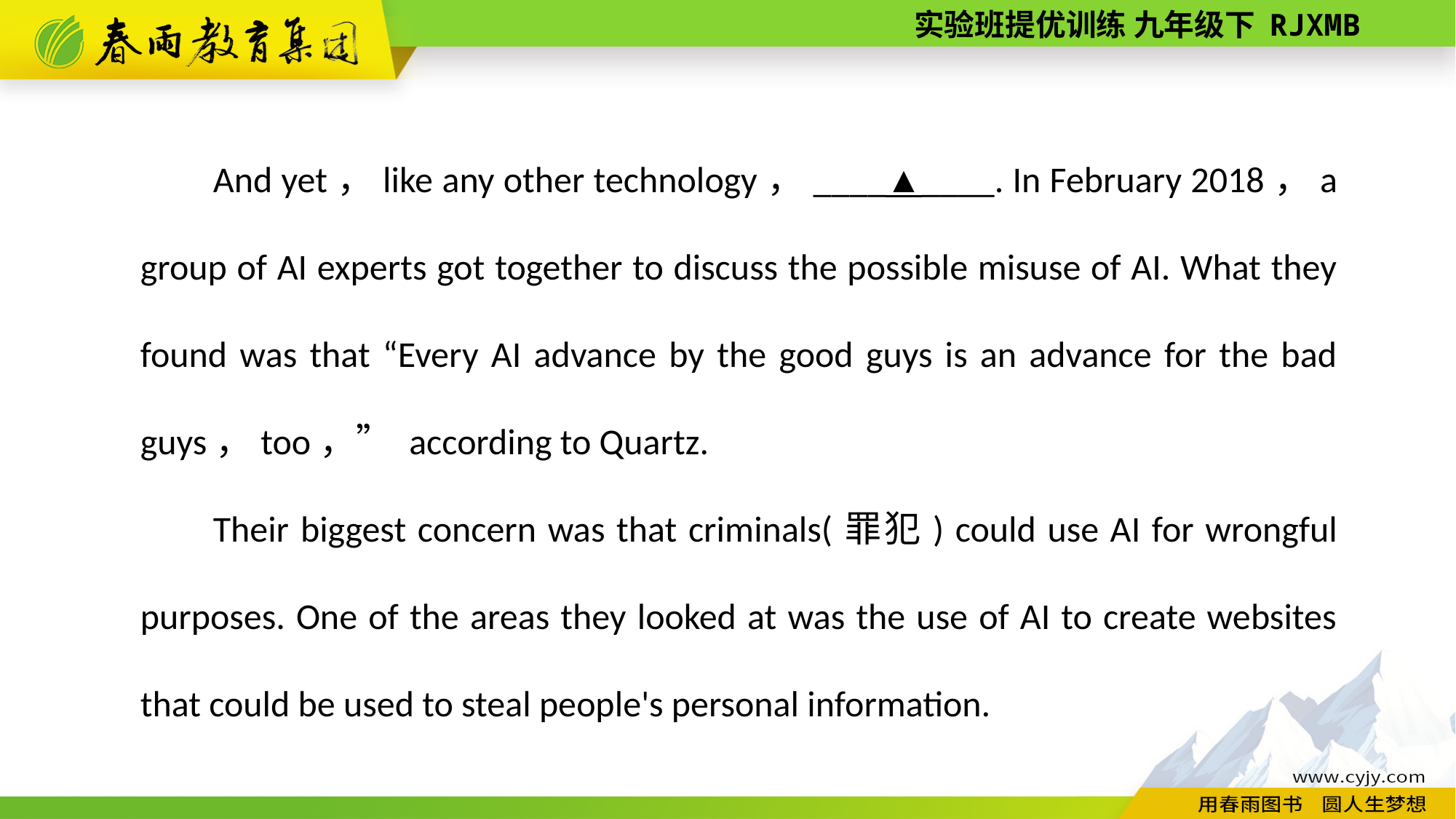

And yet，like any other technology，____▲____. In February 2018，a group of AI experts got together to discuss the possible misuse of AI. What they found was that “Every AI advance by the good guys is an advance for the bad guys，too，” according to Quartz.
Their biggest concern was that criminals(罪犯) could use AI for wrongful purposes. One of the areas they looked at was the use of AI to create websites that could be used to steal people's personal information.